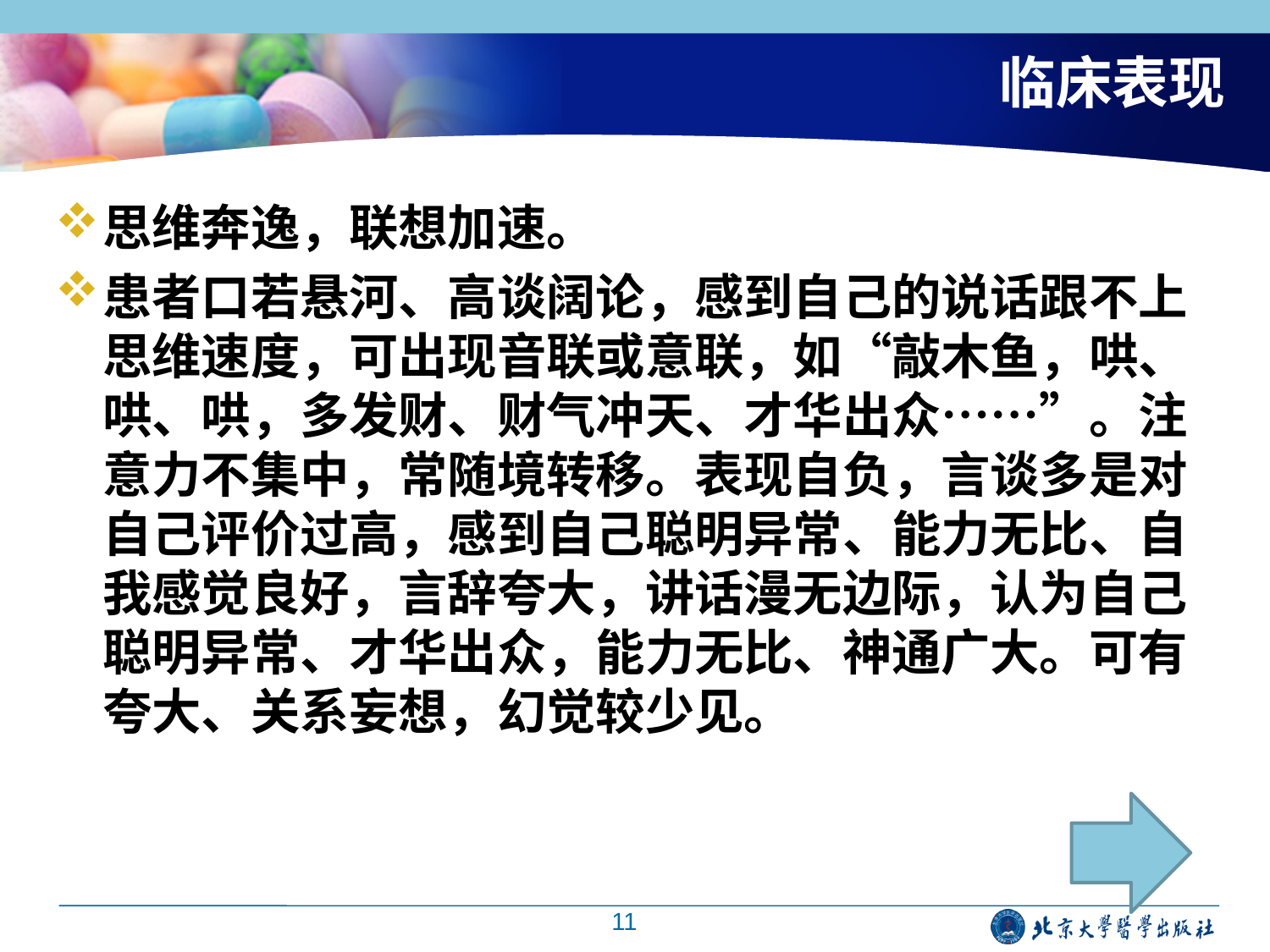

# 临床表现
思维奔逸，联想加速。
患者口若悬河、高谈阔论，感到自己的说话跟不上思维速度，可出现音联或意联，如“敲木鱼，哄、哄、哄，多发财、财气冲天、才华出众……”。注意力不集中，常随境转移。表现自负，言谈多是对自己评价过高，感到自己聪明异常、能力无比、自我感觉良好，言辞夸大，讲话漫无边际，认为自己聪明异常、才华出众，能力无比、神通广大。可有夸大、关系妄想，幻觉较少见。

11